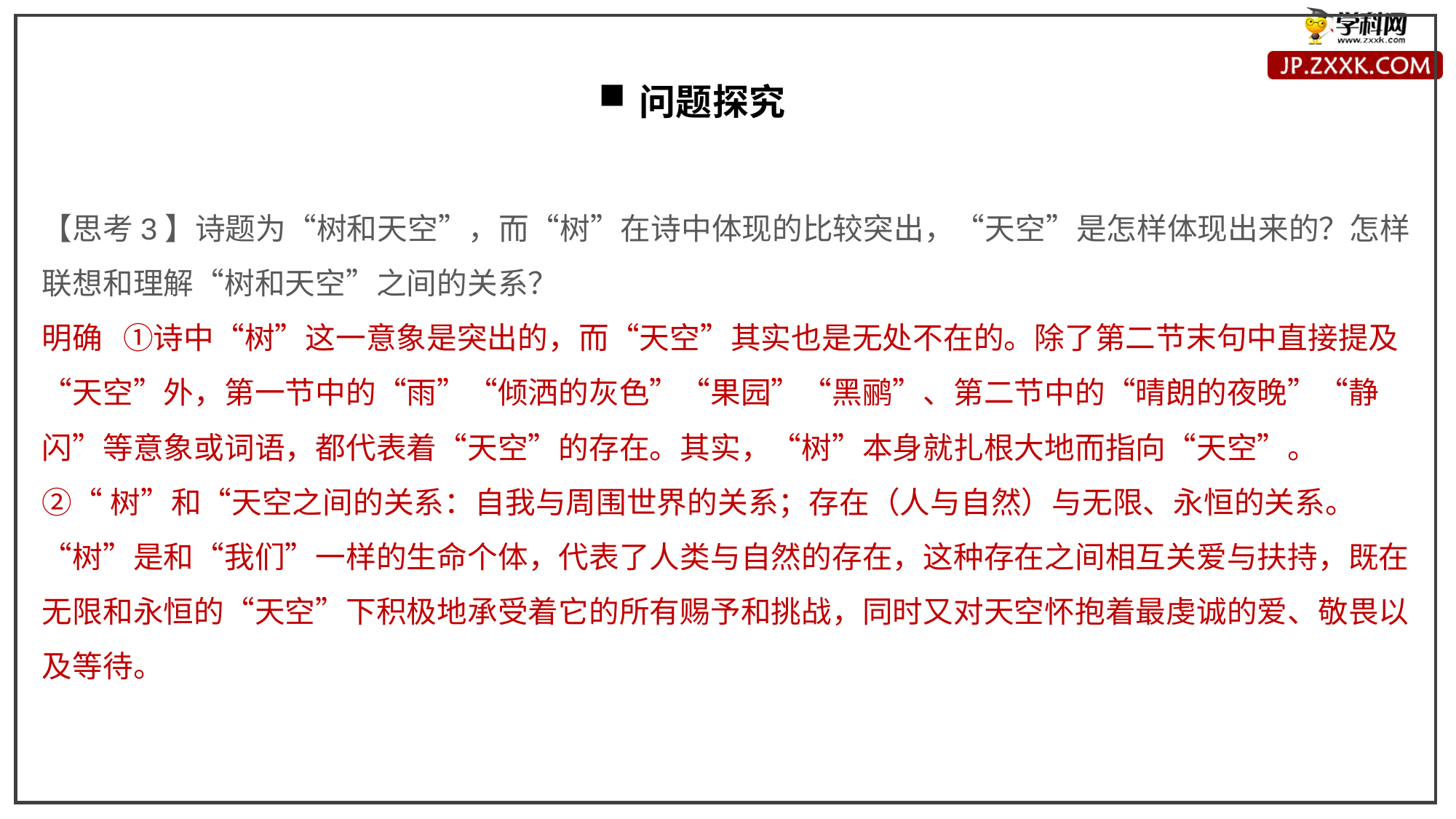

问题探究
【思考3】诗题为“树和天空”，而“树”在诗中体现的比较突出，“天空”是怎样体现出来的？怎样联想和理解“树和天空”之间的关系？
明确   ①诗中“树”这一意象是突出的，而“天空”其实也是无处不在的。除了第二节末句中直接提及“天空”外，第一节中的“雨”“倾洒的灰色”“果园”“黑鹂”、第二节中的“晴朗的夜晚”“静闪”等意象或词语，都代表着“天空”的存在。其实，“树”本身就扎根大地而指向“天空”。
②“树”和“天空之间的关系：自我与周围世界的关系；存在（人与自然）与无限、永恒的关系。“树”是和“我们”一样的生命个体，代表了人类与自然的存在，这种存在之间相互关爱与扶持，既在无限和永恒的“天空”下积极地承受着它的所有赐予和挑战，同时又对天空怀抱着最虔诚的爱、敬畏以及等待。